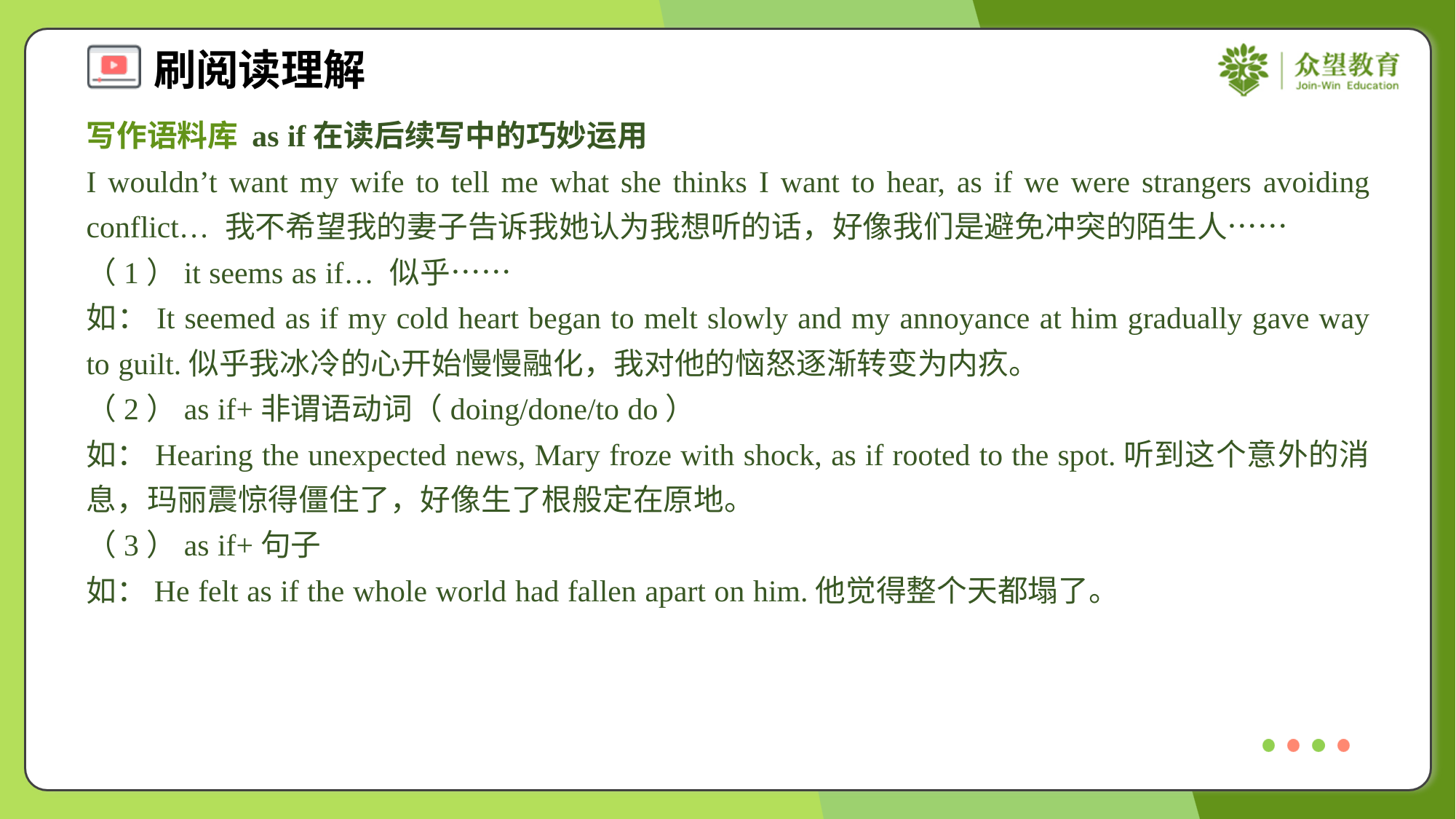

写作语料库 as if在读后续写中的巧妙运用
I wouldn’t want my wife to tell me what she thinks I want to hear, as if we were strangers avoiding conflict… 我不希望我的妻子告诉我她认为我想听的话，好像我们是避免冲突的陌生人……
（1）it seems as if… 似乎……
如：It seemed as if my cold heart began to melt slowly and my annoyance at him gradually gave way to guilt.似乎我冰冷的心开始慢慢融化，我对他的恼怒逐渐转变为内疚。
（2）as if+非谓语动词（doing/done/to do）
如：Hearing the unexpected news, Mary froze with shock, as if rooted to the spot.听到这个意外的消息，玛丽震惊得僵住了，好像生了根般定在原地。
（3）as if+句子
如：He felt as if the whole world had fallen apart on him.他觉得整个天都塌了。